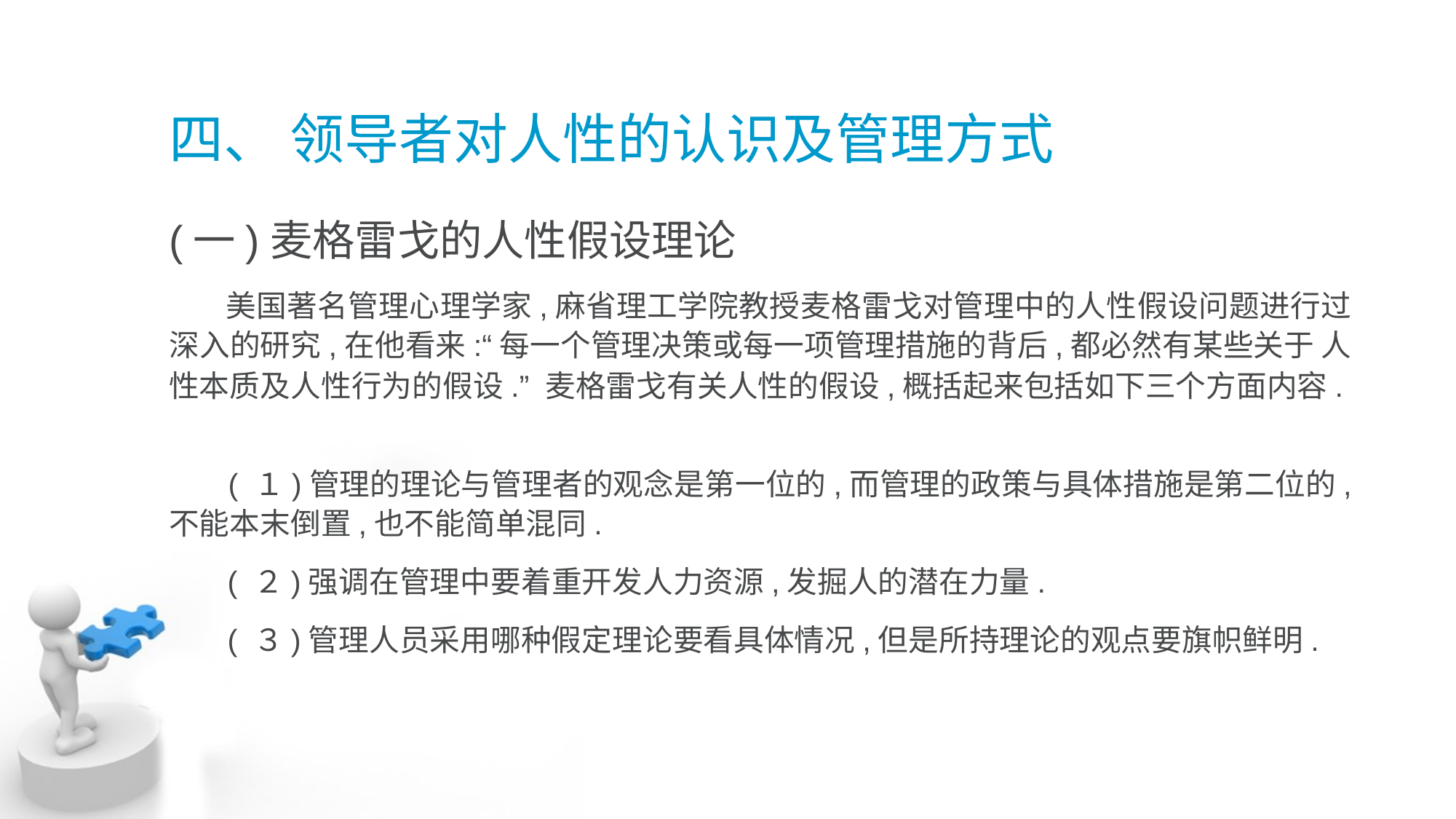

# 四、 领导者对人性的认识及管理方式
(一)麦格雷戈的人性假设理论
       美国著名管理心理学家,麻省理工学院教授麦格雷戈对管理中的人性假设问题进行过 深入的研究,在他看来:“每一个管理决策或每一项管理措施的背后,都必然有某些关于 人性本质及人性行为的假设.” 麦格雷戈有关人性的假设,概括起来包括如下三个方面内容.
       ( １)管理的理论与管理者的观念是第一位的,而管理的政策与具体措施是第二位的, 不能本末倒置,也不能简单混同.
       ( ２)强调在管理中要着重开发人力资源,发掘人的潜在力量.
       ( ３)管理人员采用哪种假定理论要看具体情况,但是所持理论的观点要旗帜鲜明.